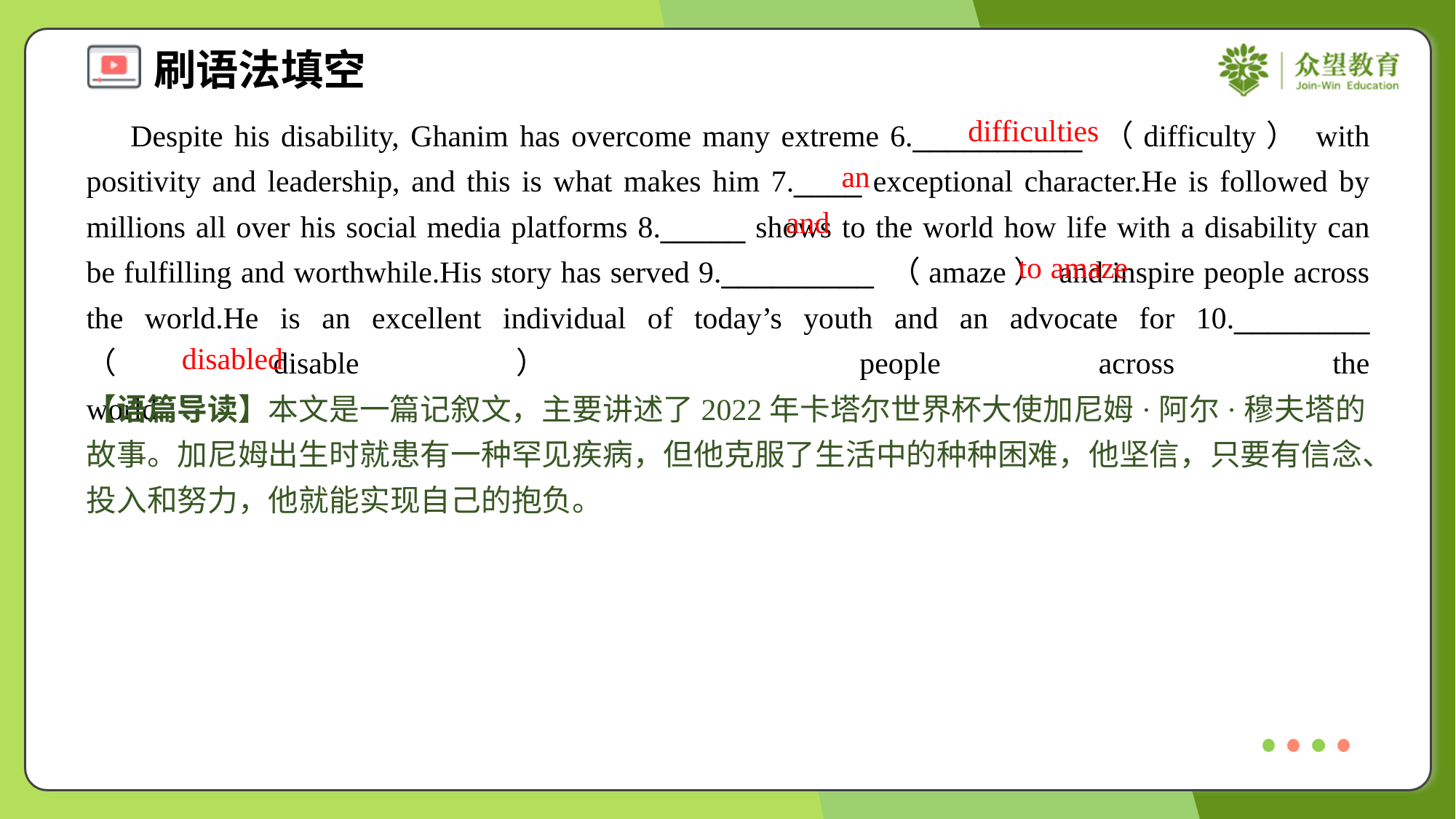

difficulties
    Despite his disability, Ghanim has overcome many extreme 6.__________ （difficulty） with positivity and leadership, and this is what makes him 7.____ exceptional character.He is followed by millions all over his social media platforms 8._____ shows to the world how life with a disability can be fulfilling and worthwhile.His story has served 9._________ （amaze） and inspire people across the world.He is an excellent individual of today’s youth and an advocate for 10.________ （disable） people across the world.#1.3
an
and
to amaze
disabled
【语篇导读】本文是一篇记叙文，主要讲述了2022年卡塔尔世界杯大使加尼姆·阿尔·穆夫塔的故事。加尼姆出生时就患有一种罕见疾病，但他克服了生活中的种种困难，他坚信，只要有信念、投入和努力，他就能实现自己的抱负。